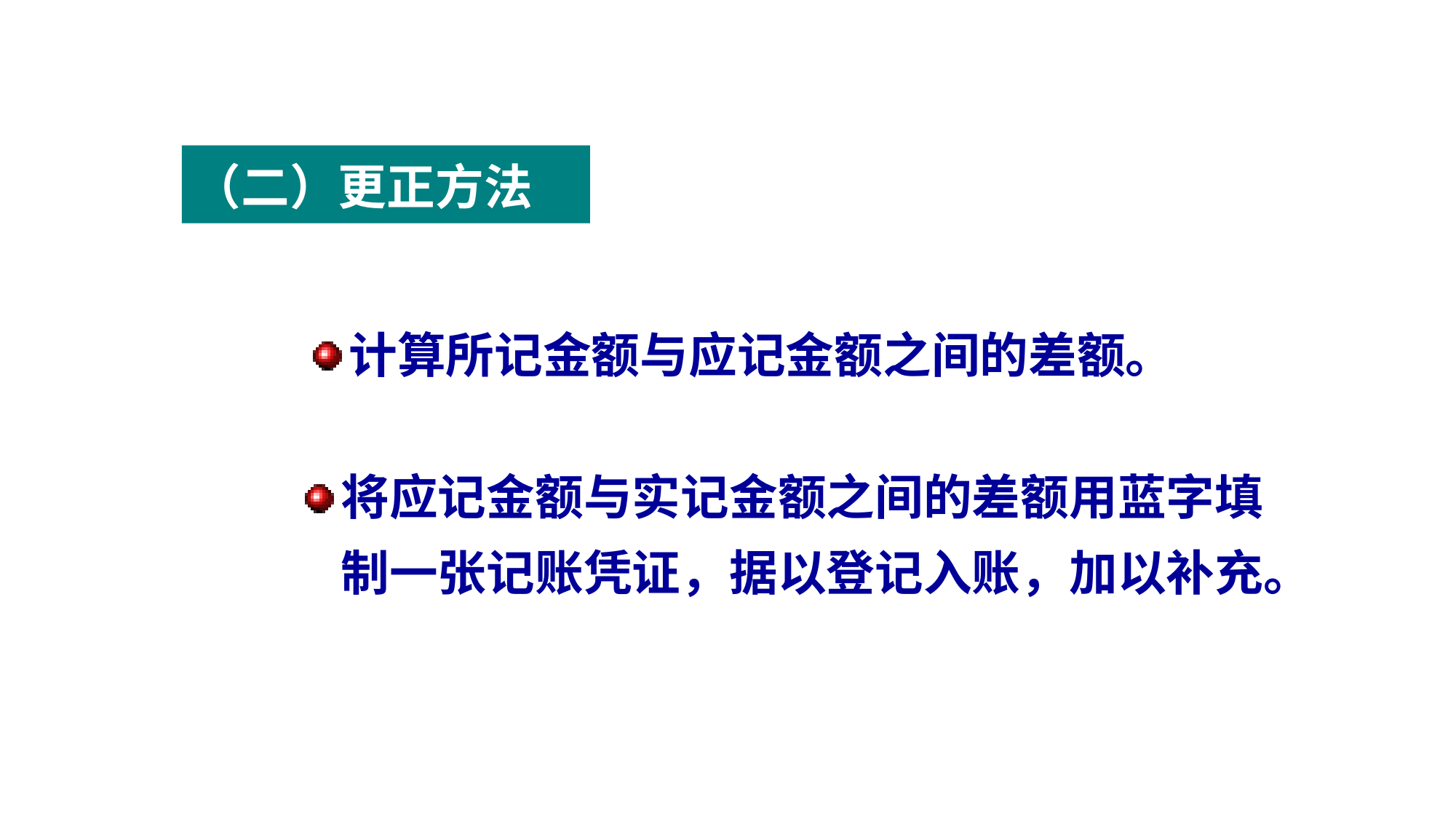

（二）更正方法
计算所记金额与应记金额之间的差额。
将应记金额与实记金额之间的差额用蓝字填制一张记账凭证，据以登记入账，加以补充。
41